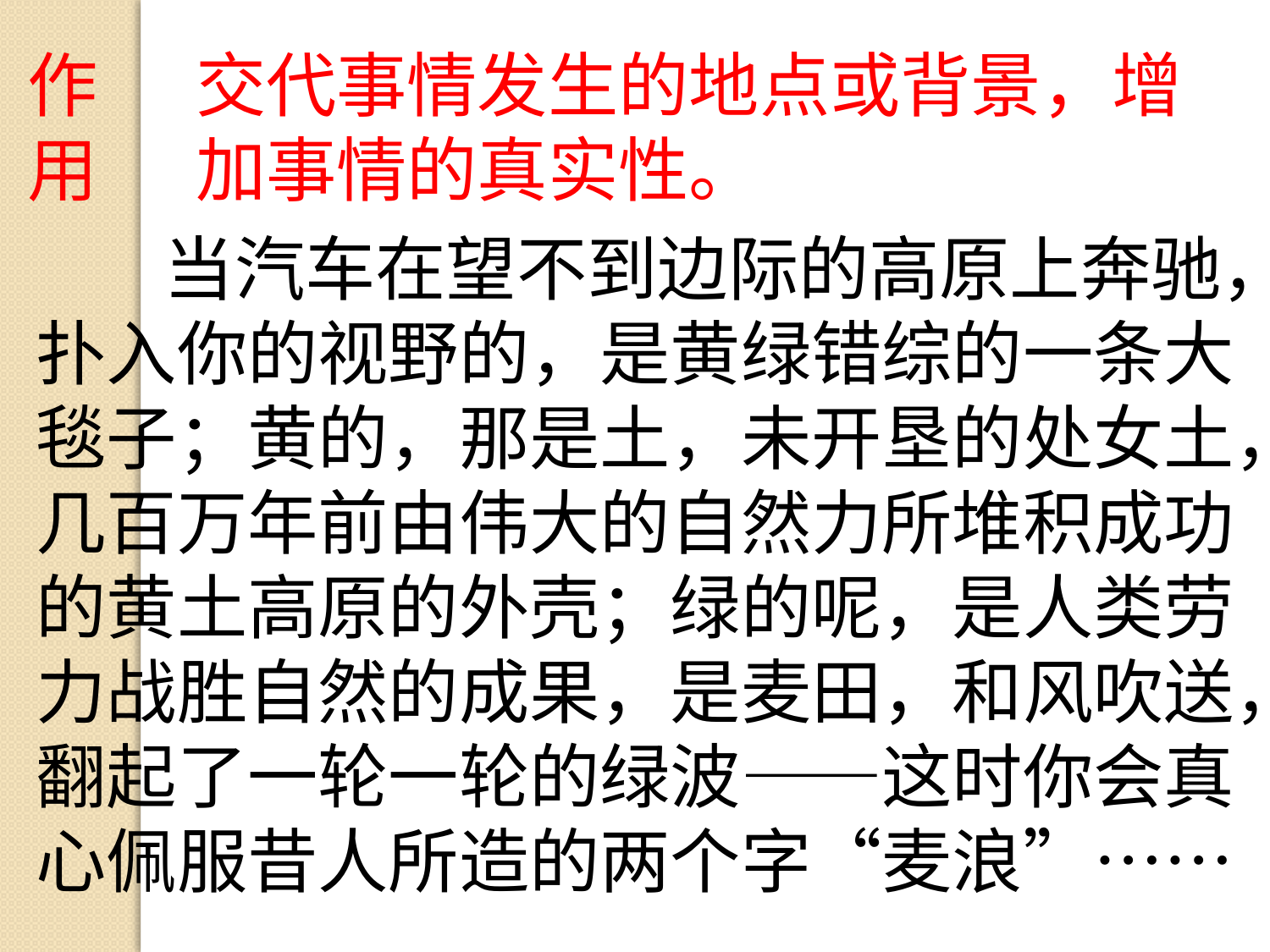

交代事情发生的地点或背景，增加事情的真实性。
作用
       当汽车在望不到边际的高原上奔驰，扑入你的视野的，是黄绿错综的一条大毯子；黄的，那是土，未开垦的处女土，几百万年前由伟大的自然力所堆积成功的黄土高原的外壳；绿的呢，是人类劳力战胜自然的成果，是麦田，和风吹送，翻起了一轮一轮的绿波——这时你会真心佩服昔人所造的两个字“麦浪”……